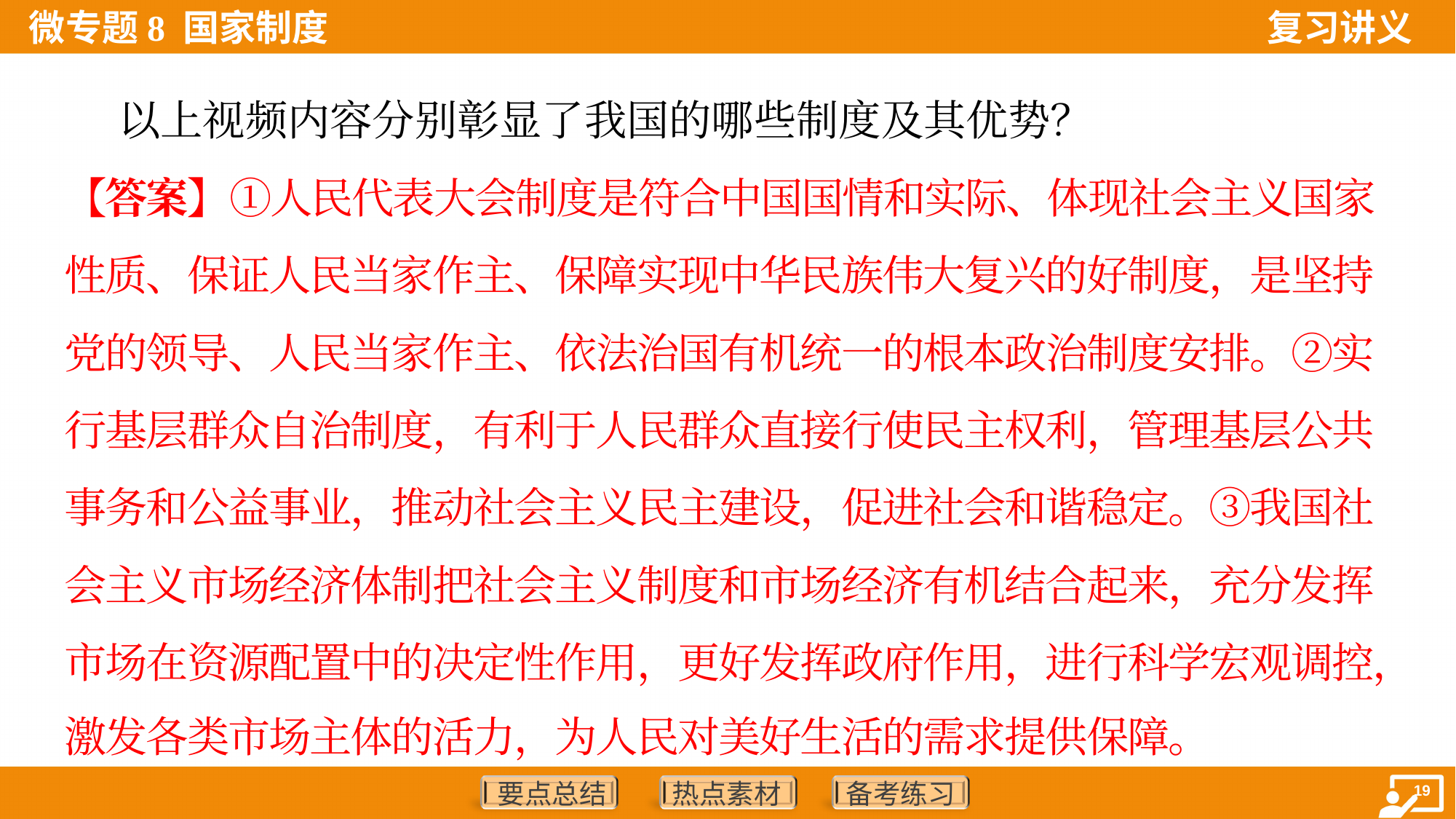

以上视频内容分别彰显了我国的哪些制度及其优势？
【答案】①人民代表大会制度是符合中国国情和实际、体现社会主义国家
性质、保证人民当家作主、保障实现中华民族伟大复兴的好制度，是坚持
党的领导、人民当家作主、依法治国有机统一的根本政治制度安排。②实
行基层群众自治制度，有利于人民群众直接行使民主权利，管理基层公共
事务和公益事业，推动社会主义民主建设，促进社会和谐稳定。③我国社
会主义市场经济体制把社会主义制度和市场经济有机结合起来，充分发挥
市场在资源配置中的决定性作用，更好发挥政府作用，进行科学宏观调控，
激发各类市场主体的活力，为人民对美好生活的需求提供保障。